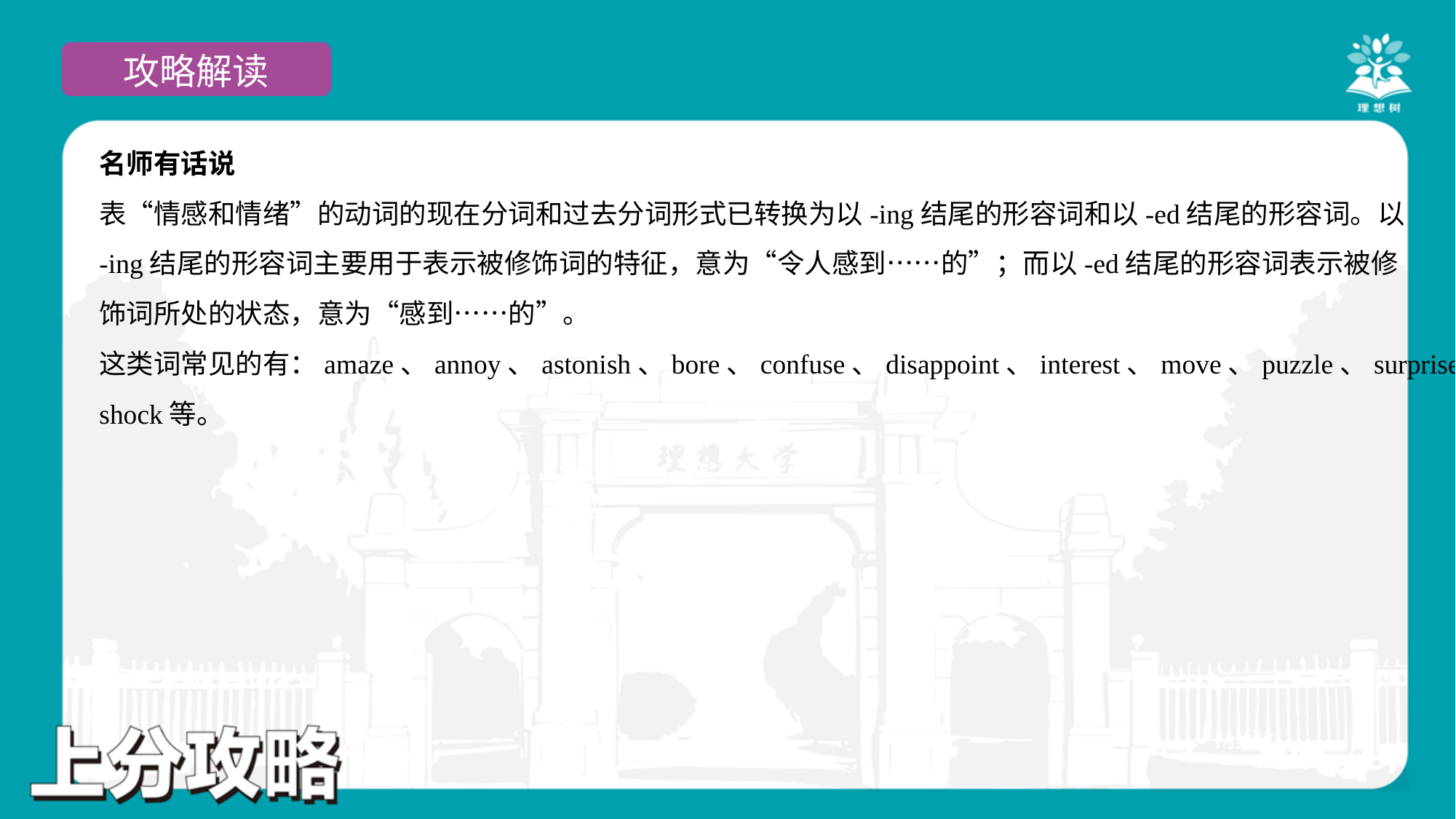

名师有话说
表“情感和情绪”的动词的现在分词和过去分词形式已转换为以-ing结尾的形容词和以-ed结尾的形容词。以
-ing结尾的形容词主要用于表示被修饰词的特征，意为“令人感到……的”；而以-ed结尾的形容词表示被修
饰词所处的状态，意为“感到……的”。
这类词常见的有：amaze、annoy、astonish、bore、confuse、disappoint、interest、move、puzzle、surprise、
shock等。